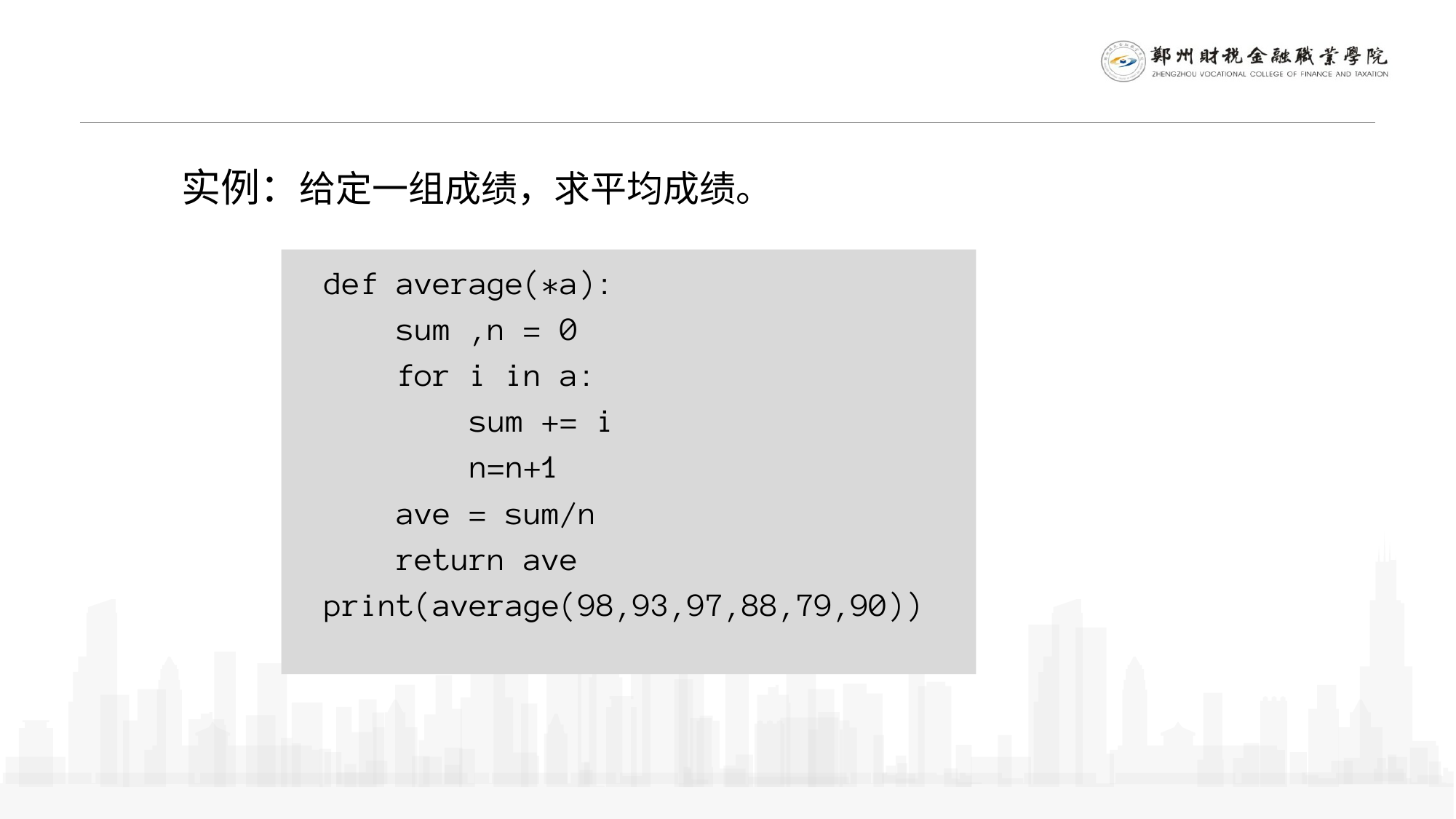

实例：给定一组成绩，求平均成绩。
def average(*a):
    sum ,n = 0
    for i in a:
        sum += i
        n=n+1
    ave = sum/n
    return ave
print(average(98,93,97,88,79,90))